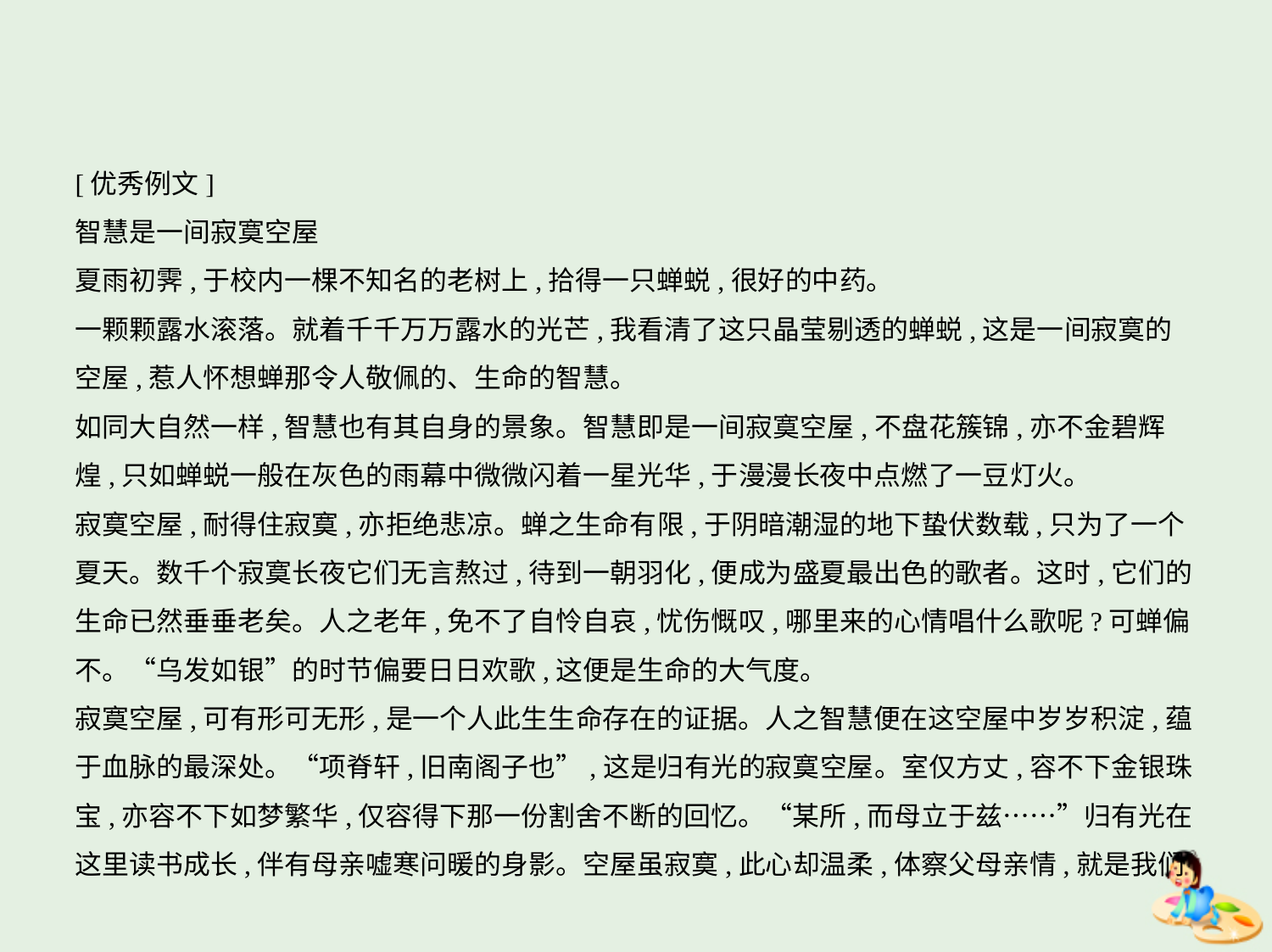

[优秀例文]
智慧是一间寂寞空屋
夏雨初霁,于校内一棵不知名的老树上,拾得一只蝉蜕,很好的中药。
一颗颗露水滚落。就着千千万万露水的光芒,我看清了这只晶莹剔透的蝉蜕,这是一间寂寞的
空屋,惹人怀想蝉那令人敬佩的、生命的智慧。
如同大自然一样,智慧也有其自身的景象。智慧即是一间寂寞空屋,不盘花簇锦,亦不金碧辉
煌,只如蝉蜕一般在灰色的雨幕中微微闪着一星光华,于漫漫长夜中点燃了一豆灯火。
寂寞空屋,耐得住寂寞,亦拒绝悲凉。蝉之生命有限,于阴暗潮湿的地下蛰伏数载,只为了一个
夏天。数千个寂寞长夜它们无言熬过,待到一朝羽化,便成为盛夏最出色的歌者。这时,它们的
生命已然垂垂老矣。人之老年,免不了自怜自哀,忧伤慨叹,哪里来的心情唱什么歌呢?可蝉偏
不。“乌发如银”的时节偏要日日欢歌,这便是生命的大气度。
寂寞空屋,可有形可无形,是一个人此生生命存在的证据。人之智慧便在这空屋中岁岁积淀,蕴
于血脉的最深处。“项脊轩,旧南阁子也”,这是归有光的寂寞空屋。室仅方丈,容不下金银珠
宝,亦容不下如梦繁华,仅容得下那一份割舍不断的回忆。“某所,而母立于兹……”归有光在
这里读书成长,伴有母亲嘘寒问暖的身影。空屋虽寂寞,此心却温柔,体察父母亲情,就是我们